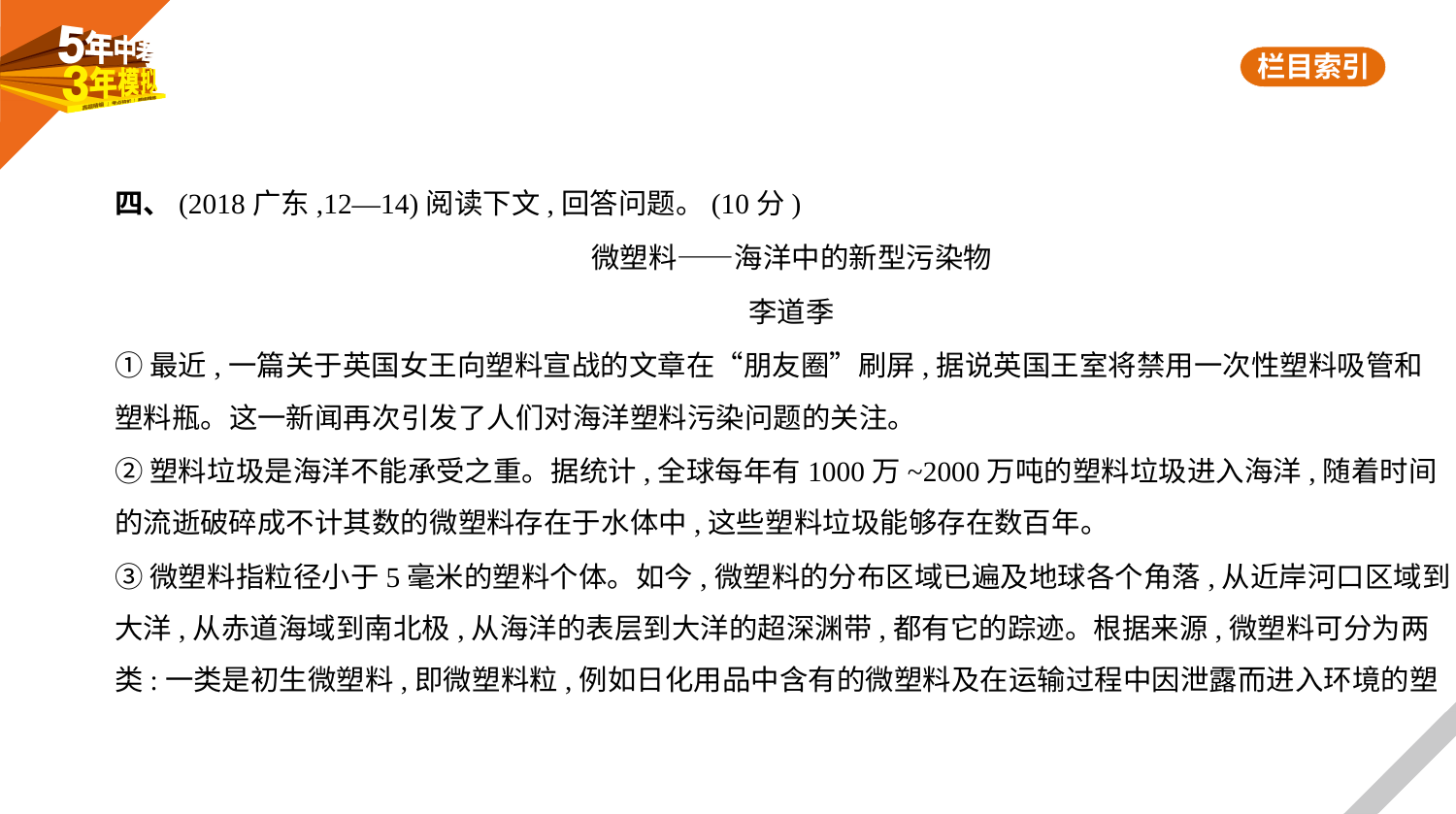

四、(2018广东,12—14)阅读下文,回答问题。(10分)
微塑料——海洋中的新型污染物
李道季
①最近,一篇关于英国女王向塑料宣战的文章在“朋友圈”刷屏,据说英国王室将禁用一次性塑料吸管和
塑料瓶。这一新闻再次引发了人们对海洋塑料污染问题的关注。
②塑料垃圾是海洋不能承受之重。据统计,全球每年有1000万~2000万吨的塑料垃圾进入海洋,随着时间
的流逝破碎成不计其数的微塑料存在于水体中,这些塑料垃圾能够存在数百年。
③微塑料指粒径小于5毫米的塑料个体。如今,微塑料的分布区域已遍及地球各个角落,从近岸河口区域到
大洋,从赤道海域到南北极,从海洋的表层到大洋的超深渊带,都有它的踪迹。根据来源,微塑料可分为两
类:一类是初生微塑料,即微塑料粒,例如日化用品中含有的微塑料及在运输过程中因泄露而进入环境的塑